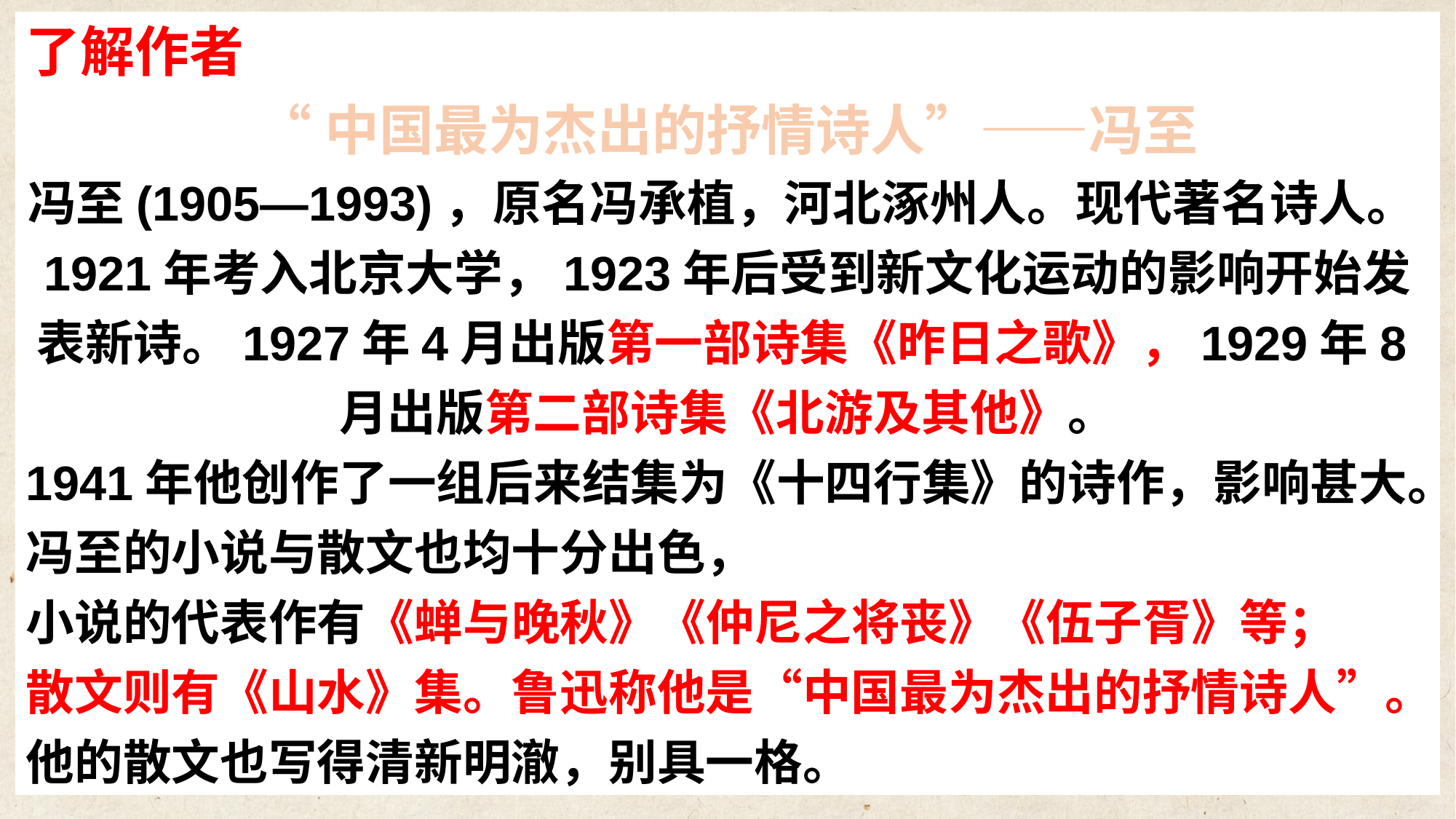

了解作者

“中国最为杰出的抒情诗人”——冯至
冯至(1905—1993)，原名冯承植，河北涿州人。现代著名诗人。1921年考入北京大学，1923年后受到新文化运动的影响开始发表新诗。1927年4月出版第一部诗集《昨日之歌》，1929年8月出版第二部诗集《北游及其他》。
1941年他创作了一组后来结集为《十四行集》的诗作，影响甚大。冯至的小说与散文也均十分出色，
小说的代表作有《蝉与晚秋》《仲尼之将丧》《伍子胥》等；
散文则有《山水》集。鲁迅称他是“中国最为杰出的抒情诗人”。
他的散文也写得清新明澈，别具一格。